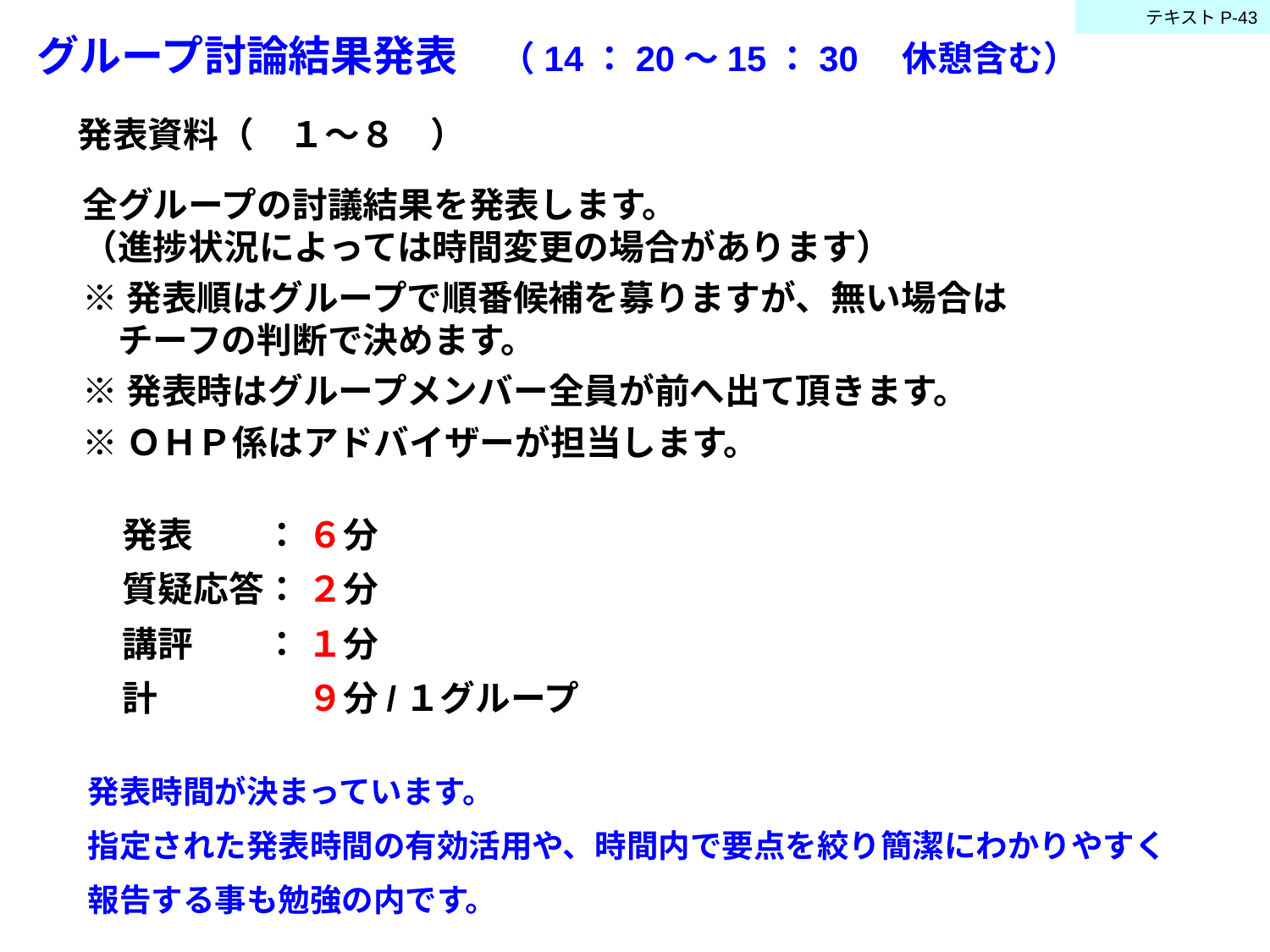

テキストP-43
グループ討論結果発表　（14：20～15：30　休憩含む）
発表資料（　１～８　）
全グループの討議結果を発表します。
（進捗状況によっては時間変更の場合があります）
※発表順はグループで順番候補を募りますが、無い場合は
　チーフの判断で決めます。
※発表時はグループメンバー全員が前へ出て頂きます。
※ＯＨＰ係はアドバイザーが担当します。
発表　　： ６分
質疑応答： ２分
講評　　： １分
計　　　　 ９分/１グループ
発表時間が決まっています。
指定された発表時間の有効活用や、時間内で要点を絞り簡潔にわかりやすく
報告する事も勉強の内です。